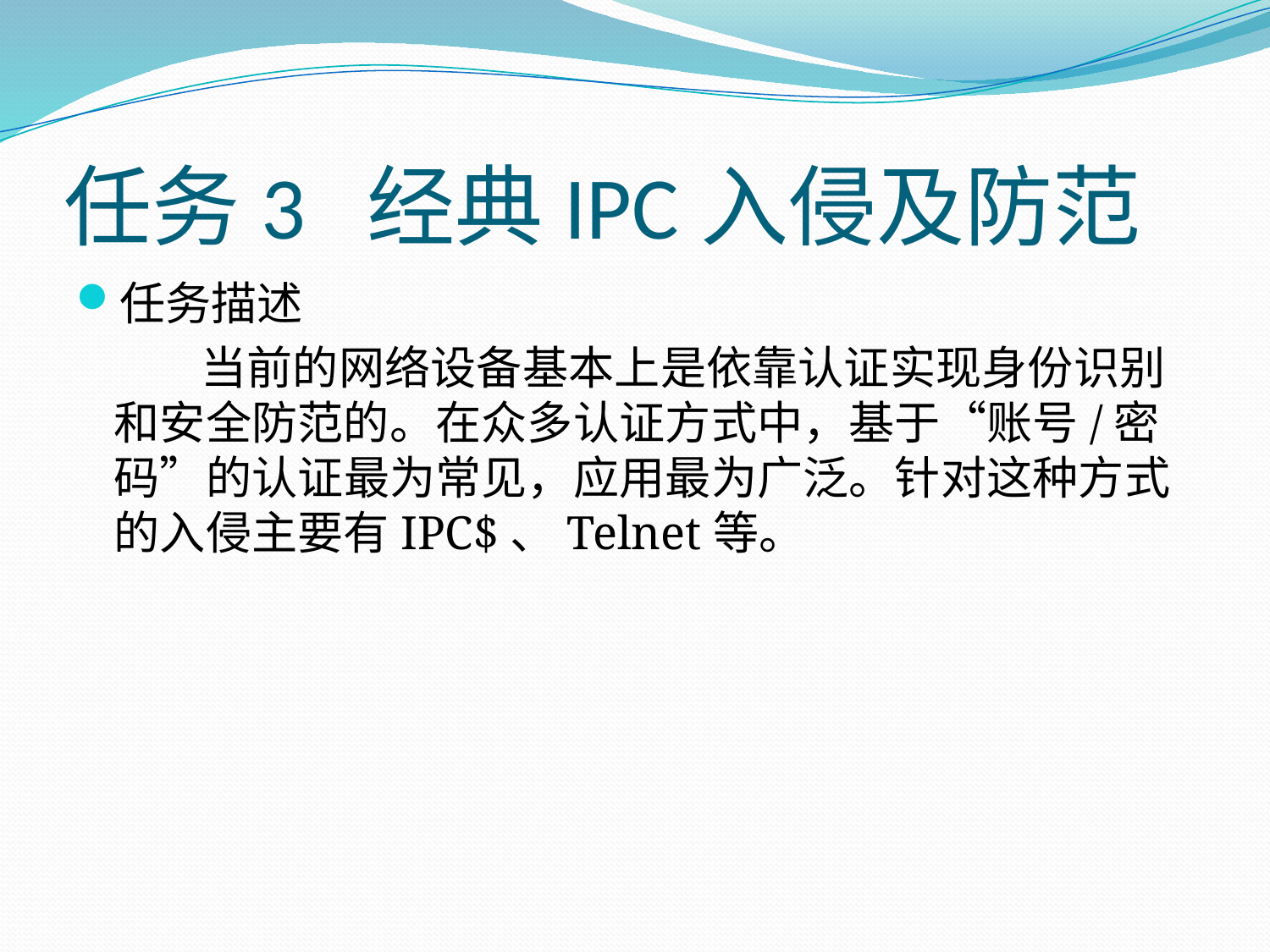

# 任务3  经典IPC入侵及防范
任务描述
           当前的网络设备基本上是依靠认证实现身份识别和安全防范的。在众多认证方式中，基于“账号/密码”的认证最为常见，应用最为广泛。针对这种方式的入侵主要有IPC$、Telnet等。